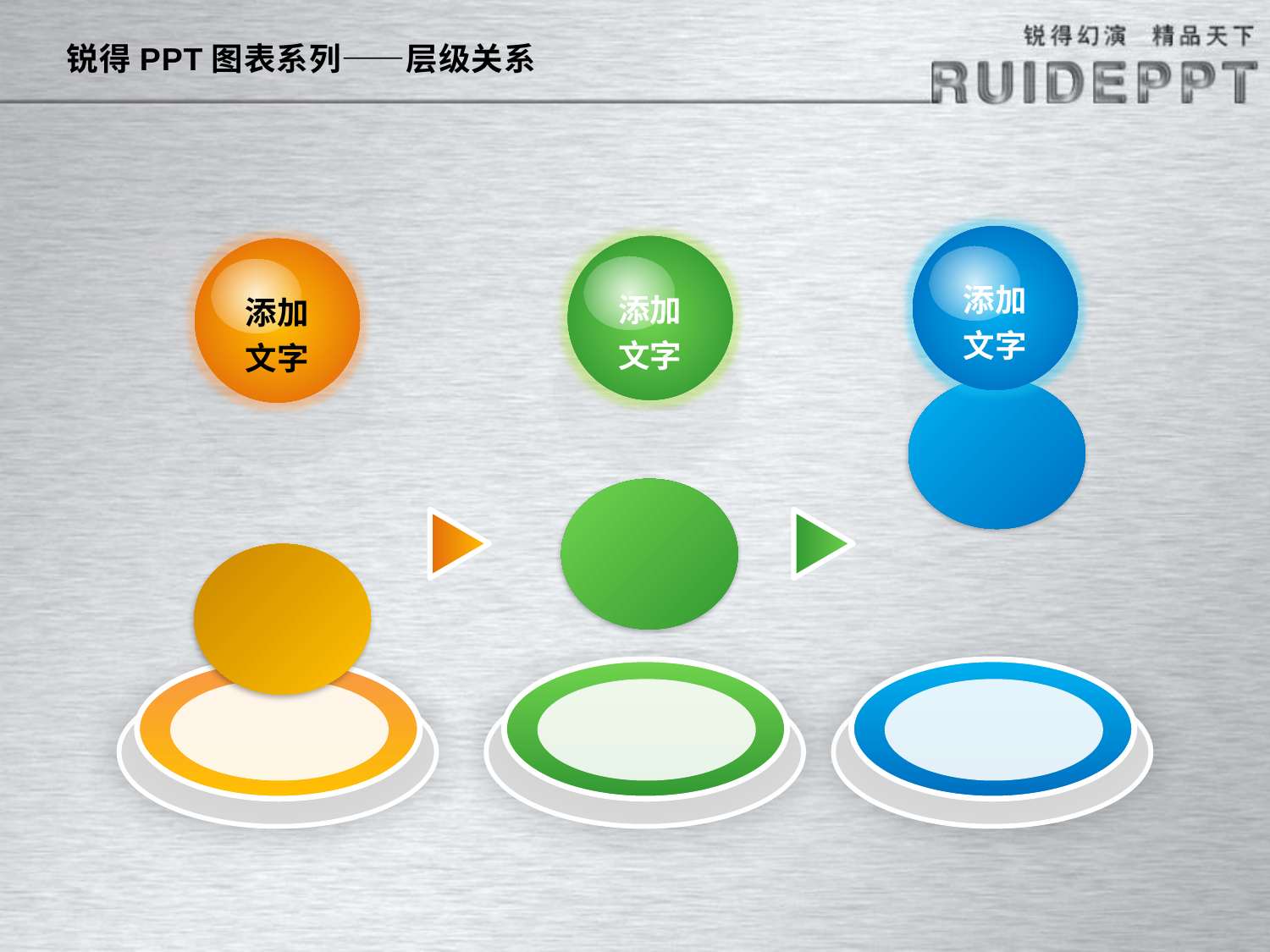

锐得PPT图表系列——层级关系

添加
文字

添加
文字

添加
文字